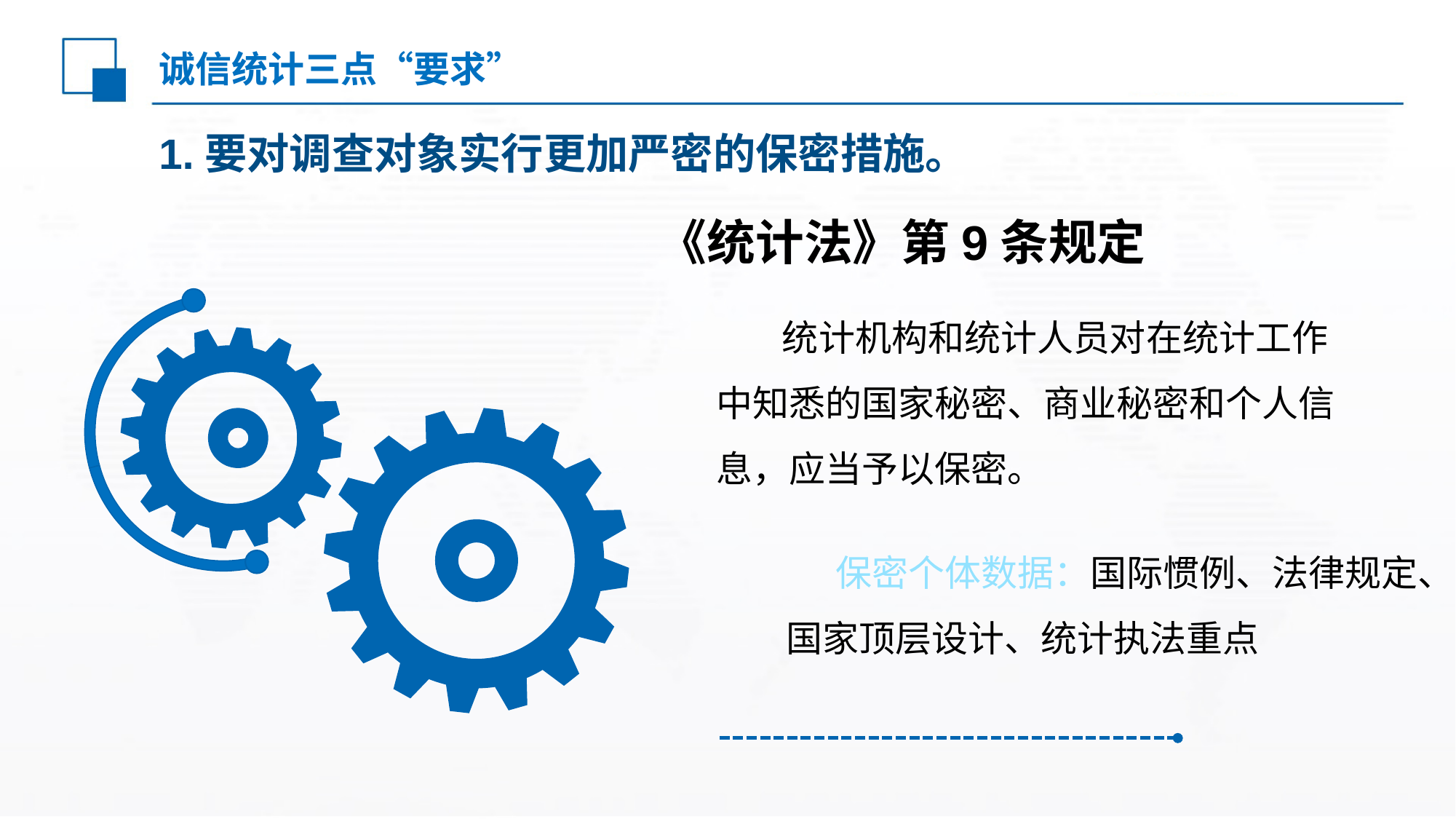

诚信统计三点“要求”
1.要对调查对象实行更加严密的保密措施。
《统计法》第9条规定
       统计机构和统计人员对在统计工作中知悉的国家秘密、商业秘密和个人信息，应当予以保密。

     保密个体数据：国际惯例、法律规定、国家顶层设计、统计执法重点